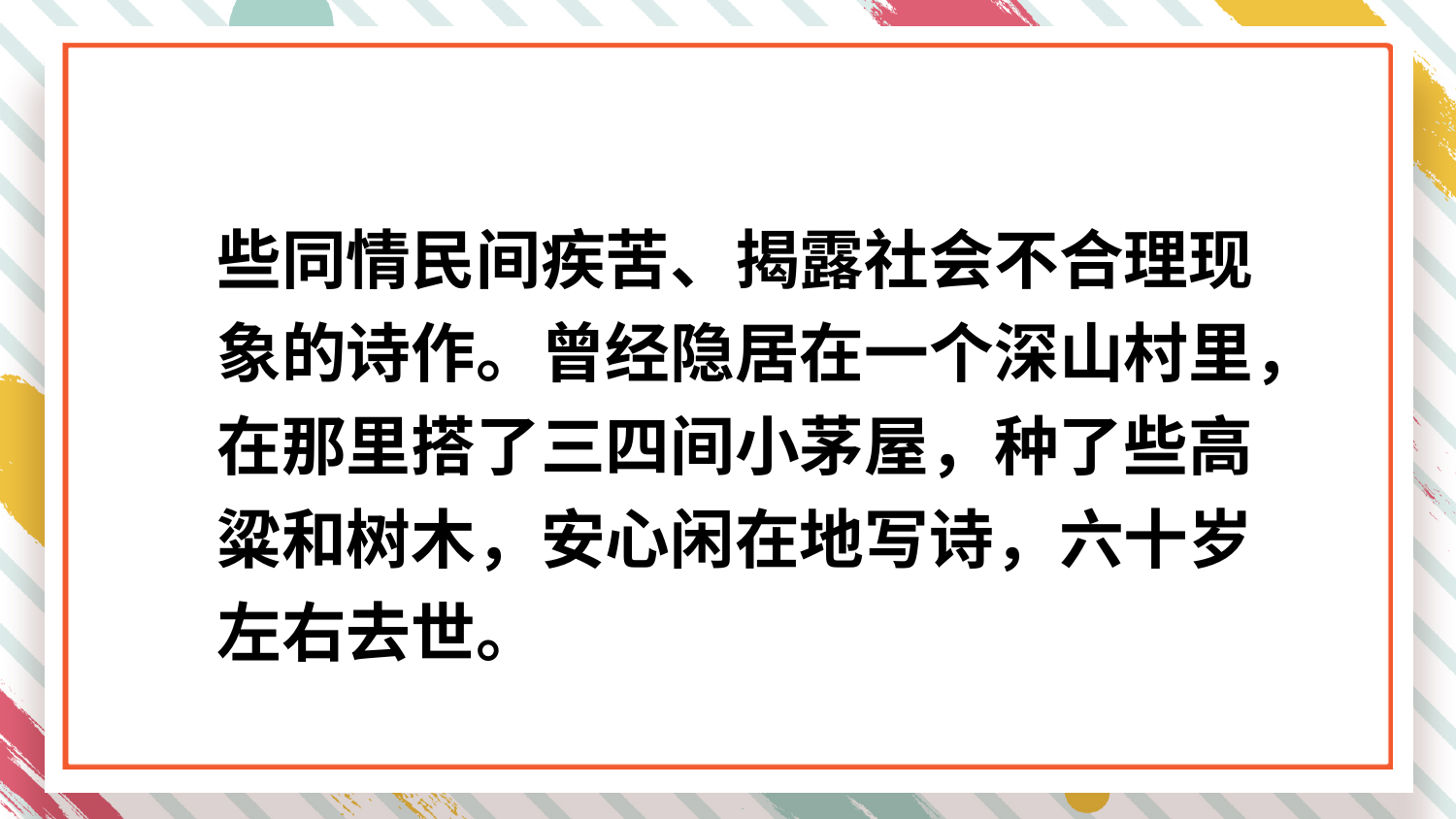

些同情民间疾苦、揭露社会不合理现象的诗作。曾经隐居在一个深山村里，在那里搭了三四间小茅屋，种了些高粱和树木，安心闲在地写诗，六十岁左右去世。